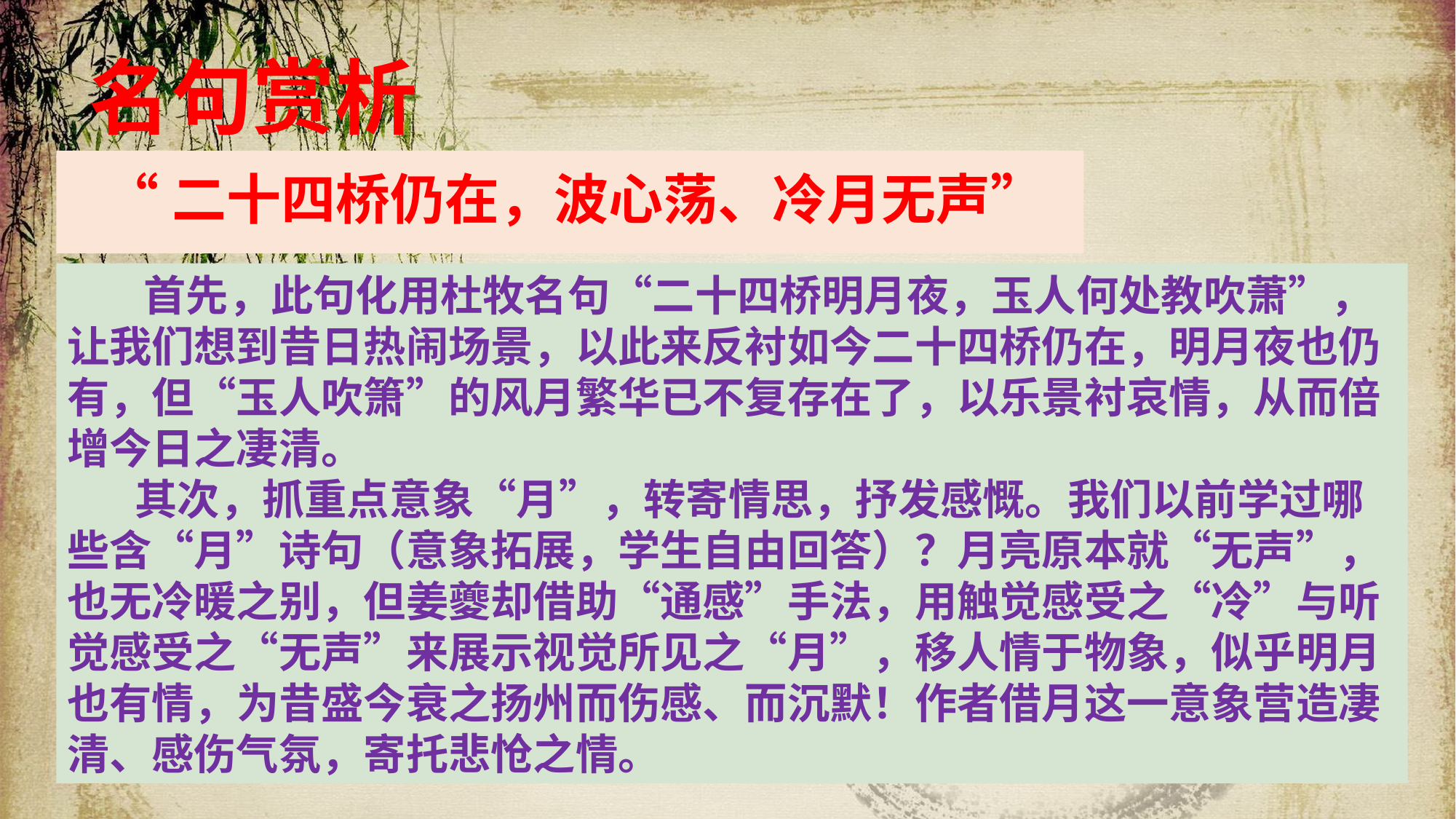

名句赏析
   “二十四桥仍在，波心荡、冷月无声”
      首先，此句化用杜牧名句“二十四桥明月夜，玉人何处教吹萧”，让我们想到昔日热闹场景，以此来反衬如今二十四桥仍在，明月夜也仍有，但“玉人吹箫”的风月繁华已不复存在了，以乐景衬哀情，从而倍增今日之凄清。
      其次，抓重点意象“月”，转寄情思，抒发感慨。我们以前学过哪些含“月”诗句（意象拓展，学生自由回答）？月亮原本就“无声”，也无冷暖之别，但姜夔却借助“通感”手法，用触觉感受之“冷”与听觉感受之“无声”来展示视觉所见之“月”，移人情于物象，似乎明月也有情，为昔盛今衰之扬州而伤感、而沉默！作者借月这一意象营造凄清、感伤气氛，寄托悲怆之情。